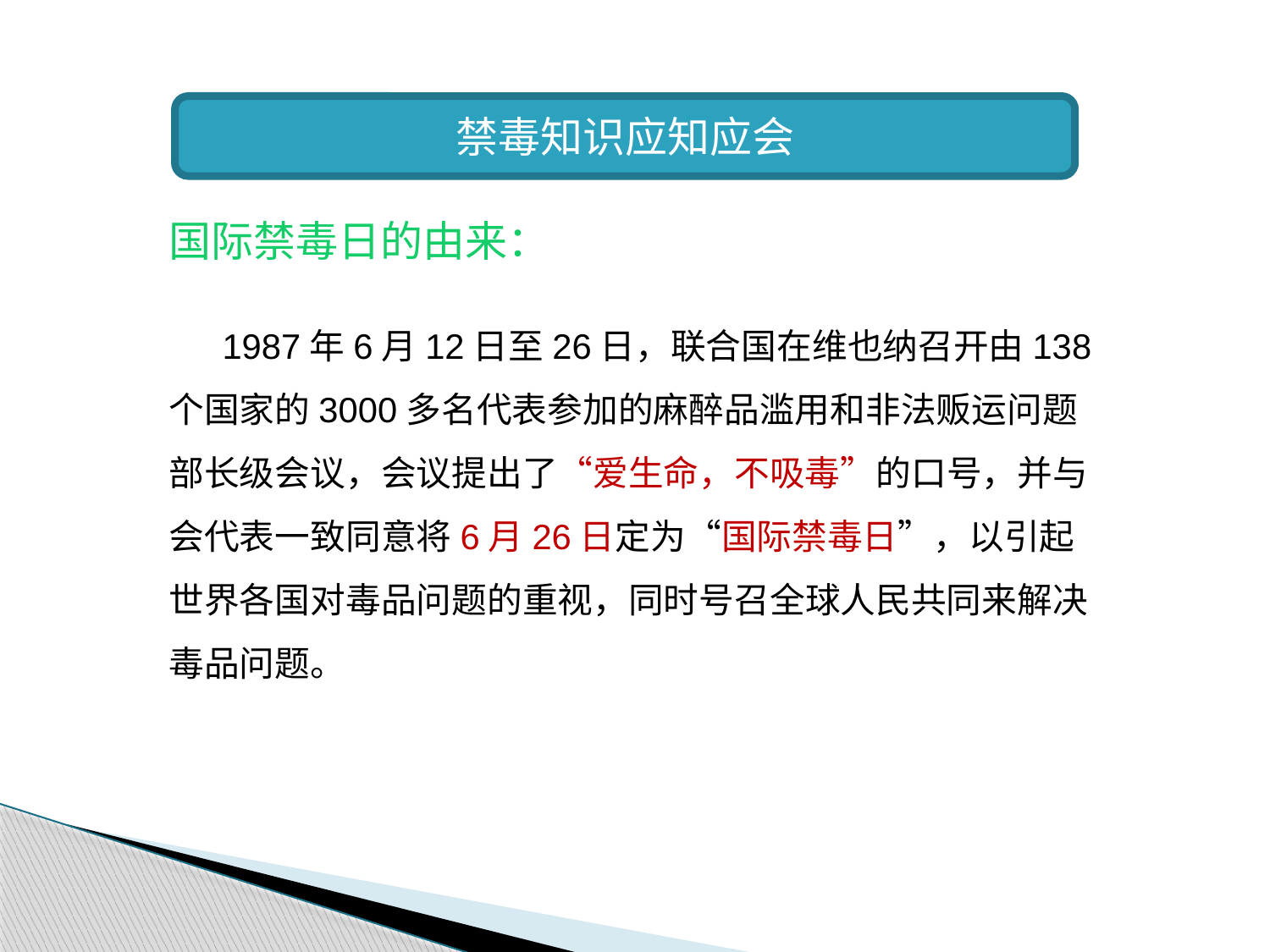

禁毒知识应知应会
国际禁毒日的由来：

      1987年6月12日至26日，联合国在维也纳召开由138个国家的3000多名代表参加的麻醉品滥用和非法贩运问题部长级会议，会议提出了“爱生命，不吸毒”的口号，并与会代表一致同意将6月26日定为“国际禁毒日”，以引起世界各国对毒品问题的重视，同时号召全球人民共同来解决毒品问题。